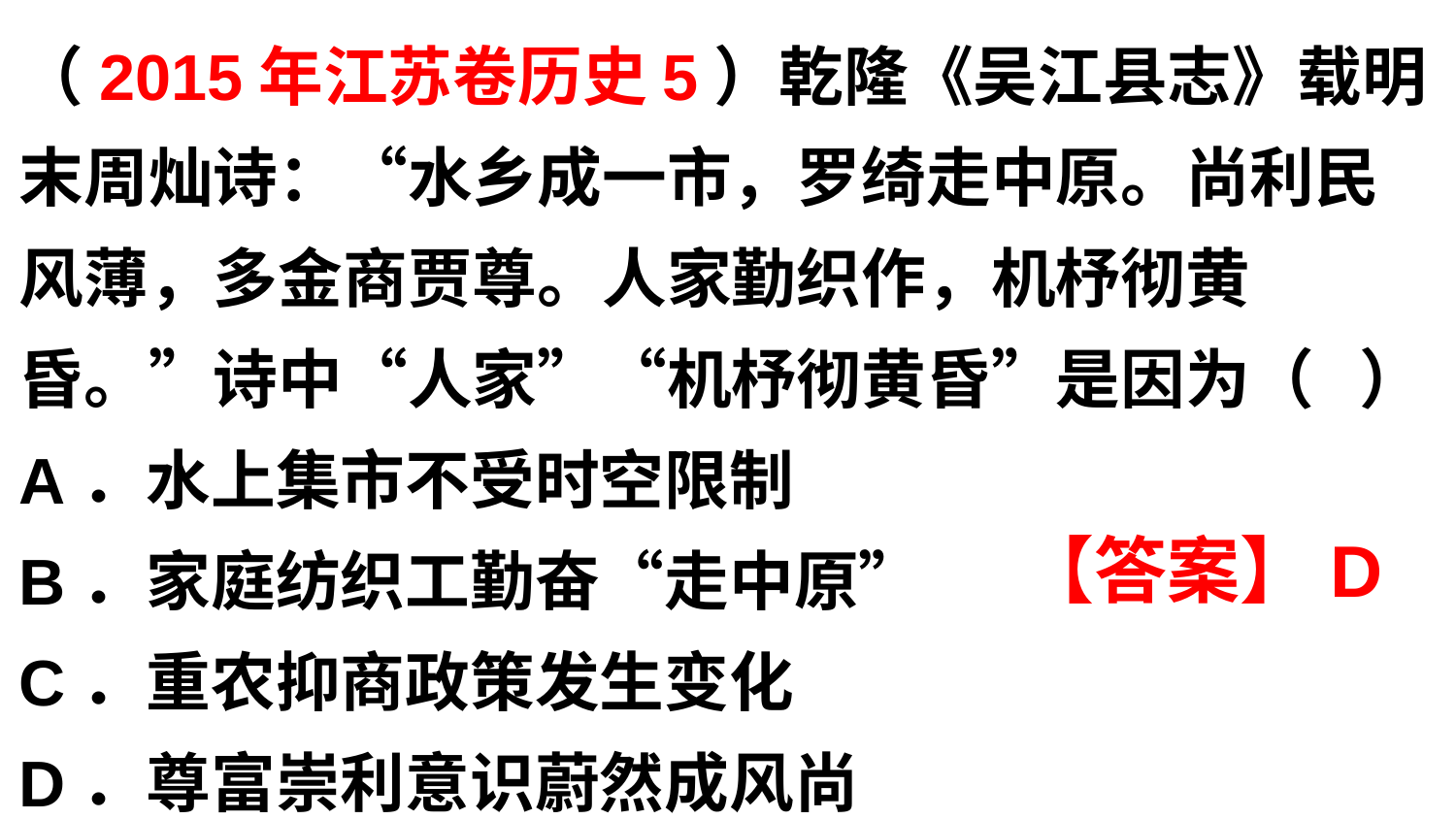

（2015年江苏卷历史5）乾隆《吴江县志》载明末周灿诗：“水乡成一市，罗绮走中原。尚利民风薄，多金商贾尊。人家勤织作，机杼彻黄昏。”诗中“人家”“机杼彻黄昏”是因为（   ）
A．水上集市不受时空限制
B．家庭纺织工勤奋“走中原”
C．重农抑商政策发生变化
D．尊富崇利意识蔚然成风尚
【答案】D